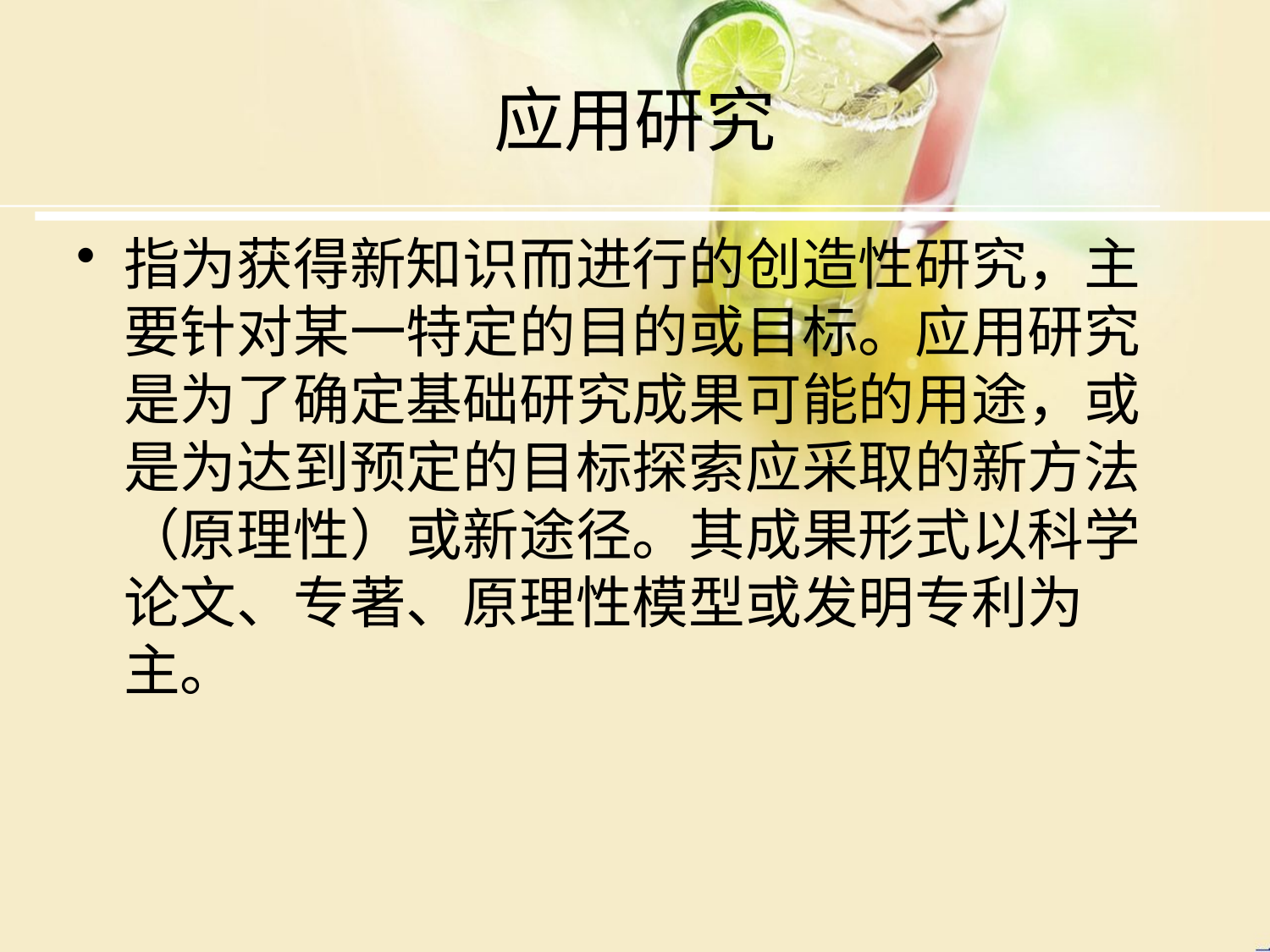

# 应用研究
指为获得新知识而进行的创造性研究，主要针对某一特定的目的或目标。应用研究是为了确定基础研究成果可能的用途，或是为达到预定的目标探索应采取的新方法（原理性）或新途径。其成果形式以科学论文、专著、原理性模型或发明专利为主。